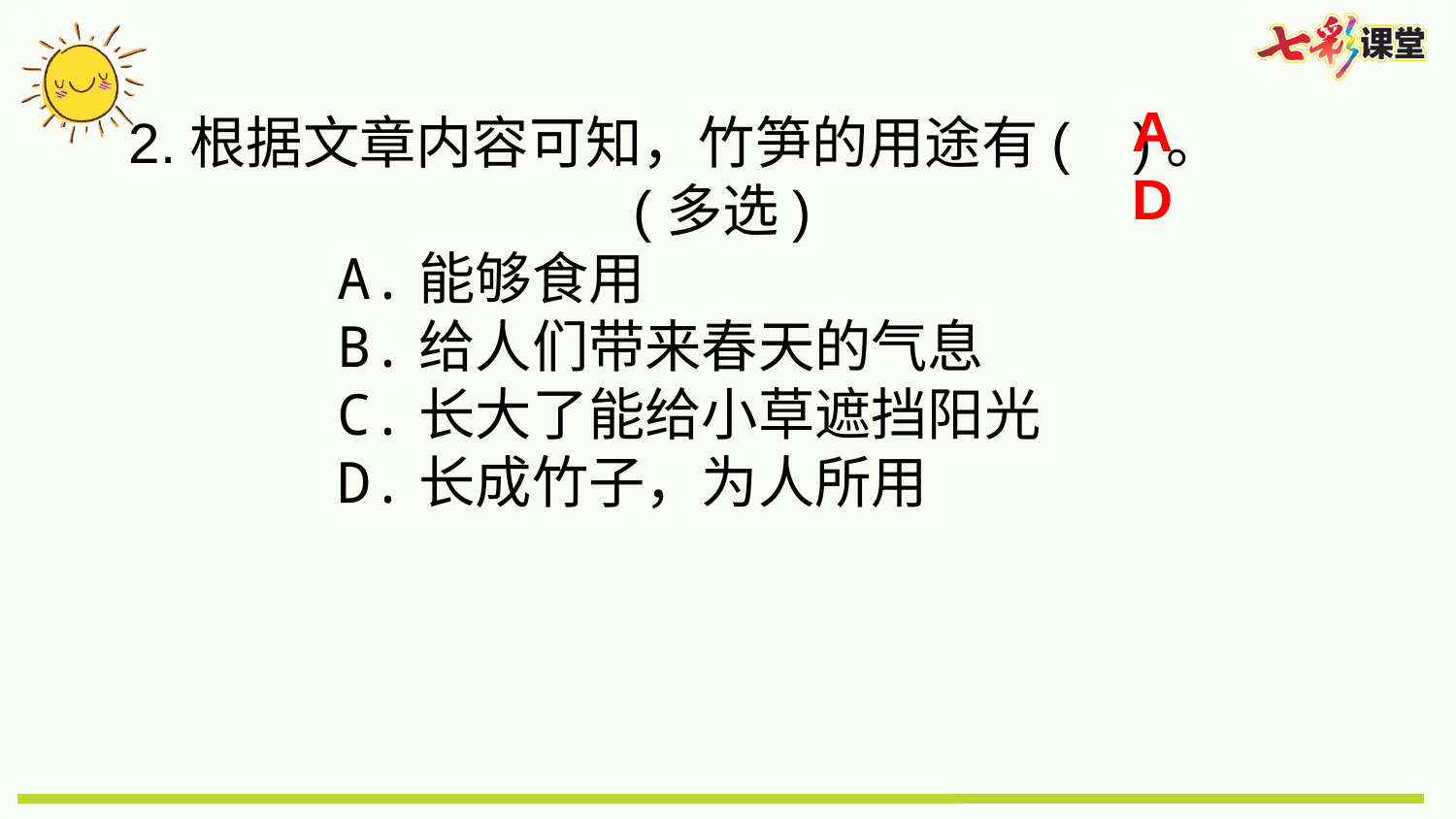

AD
    2.根据文章内容可知，竹笋的用途有(    )。
                                    (多选)
        A.能够食用
        B.给人们带来春天的气息
        C.长大了能给小草遮挡阳光
        D.长成竹子，为人所用